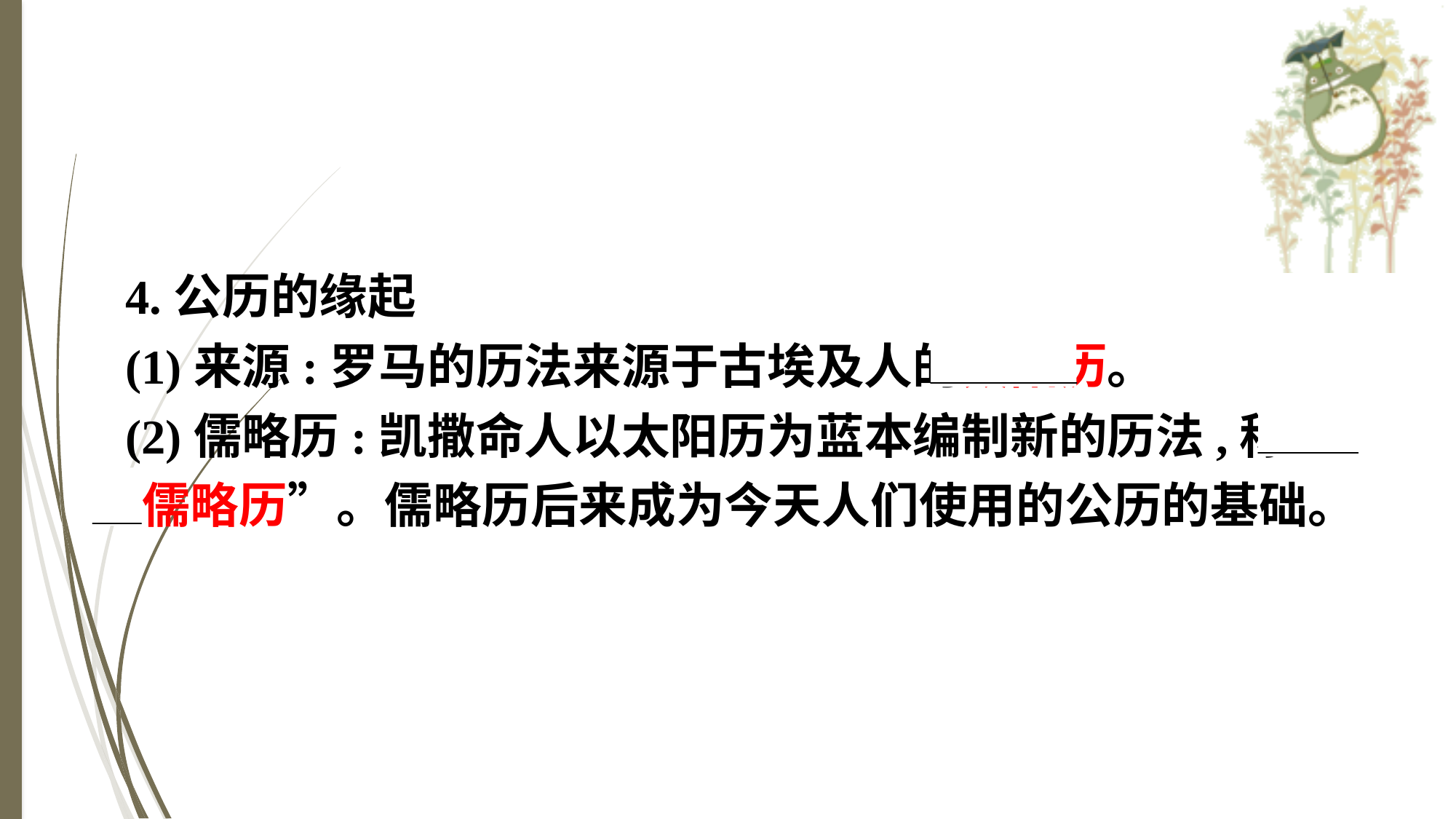

4.公历的缘起
(1)来源:罗马的历法来源于古埃及人的太阳历。
(2)儒略历:凯撒命人以太阳历为蓝本编制新的历法,称“儒略历”。儒略历后来成为今天人们使用的公历的基础。